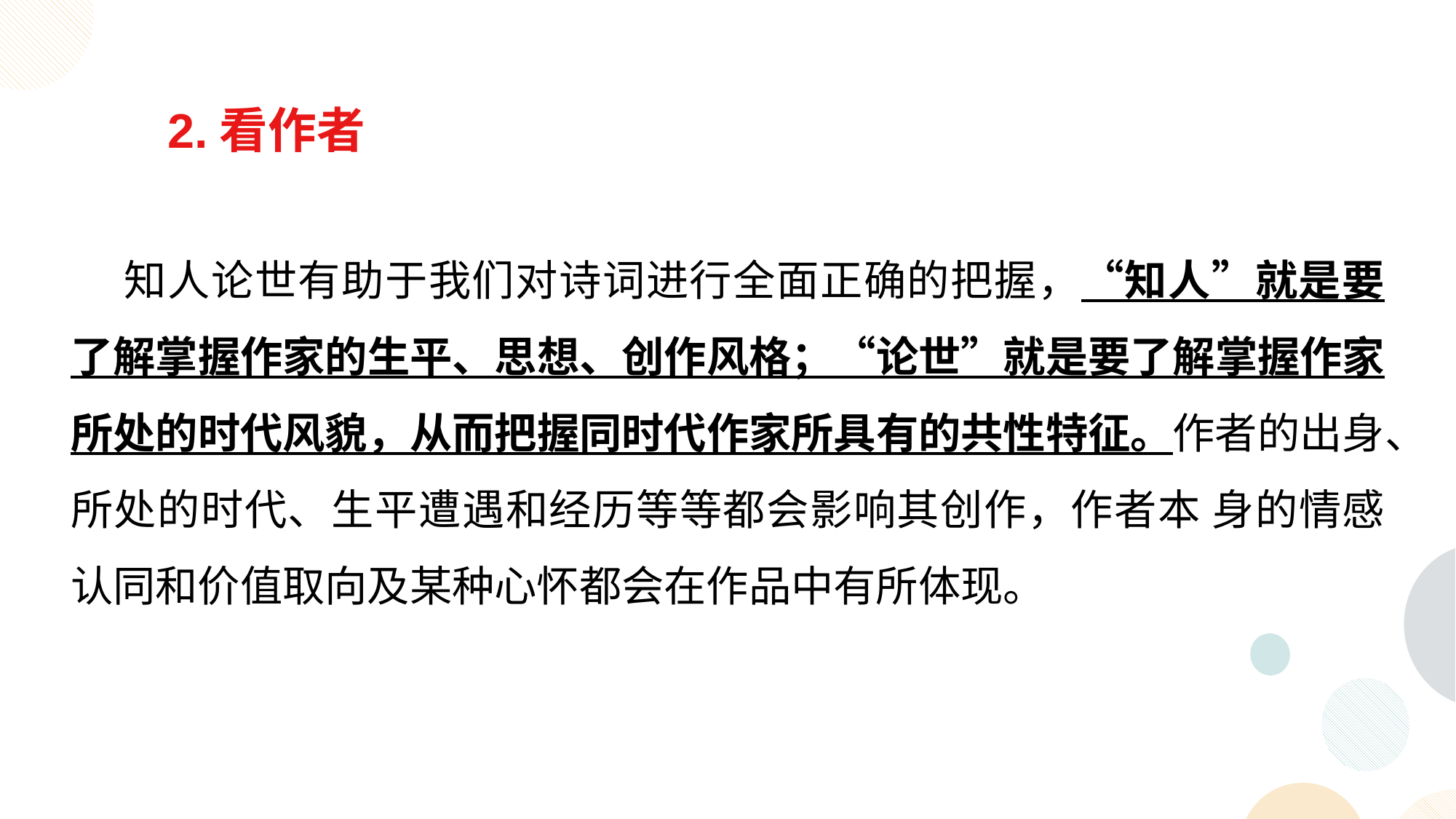

2.看作者
    知人论世有助于我们对诗词进行全面正确的把握，“知人”就是要了解掌握作家的生平、思想、创作风格；“论世”就是要了解掌握作家所处的时代风貌，从而把握同时代作家所具有的共性特征。作者的出身、所处的时代、生平遭遇和经历等等都会影响其创作，作者本 身的情感认同和价值取向及某种心怀都会在作品中有所体现。